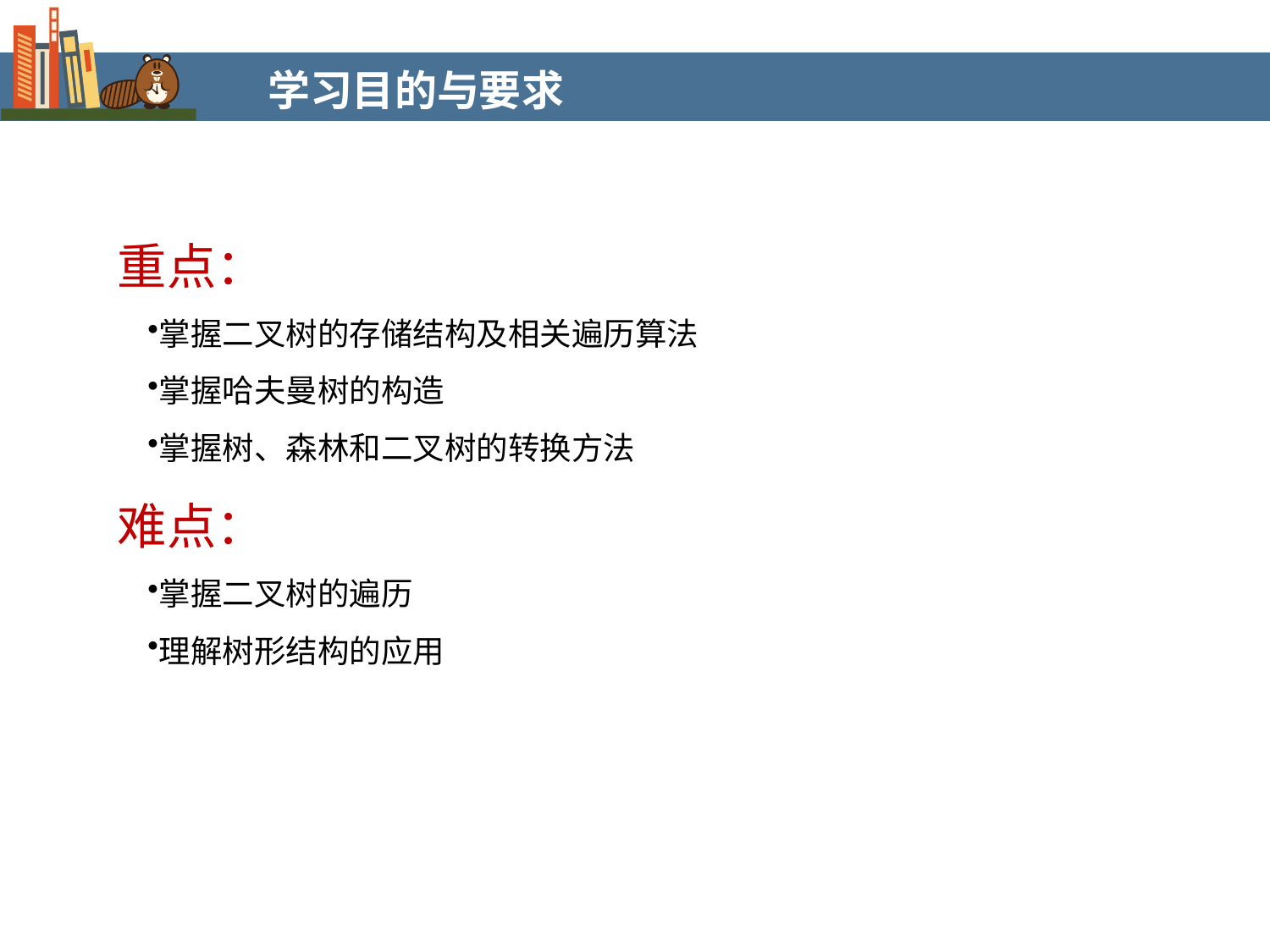

学习目的与要求
重点：
掌握二叉树的存储结构及相关遍历算法
掌握哈夫曼树的构造
掌握树、森林和二叉树的转换方法
难点：
掌握二叉树的遍历
理解树形结构的应用